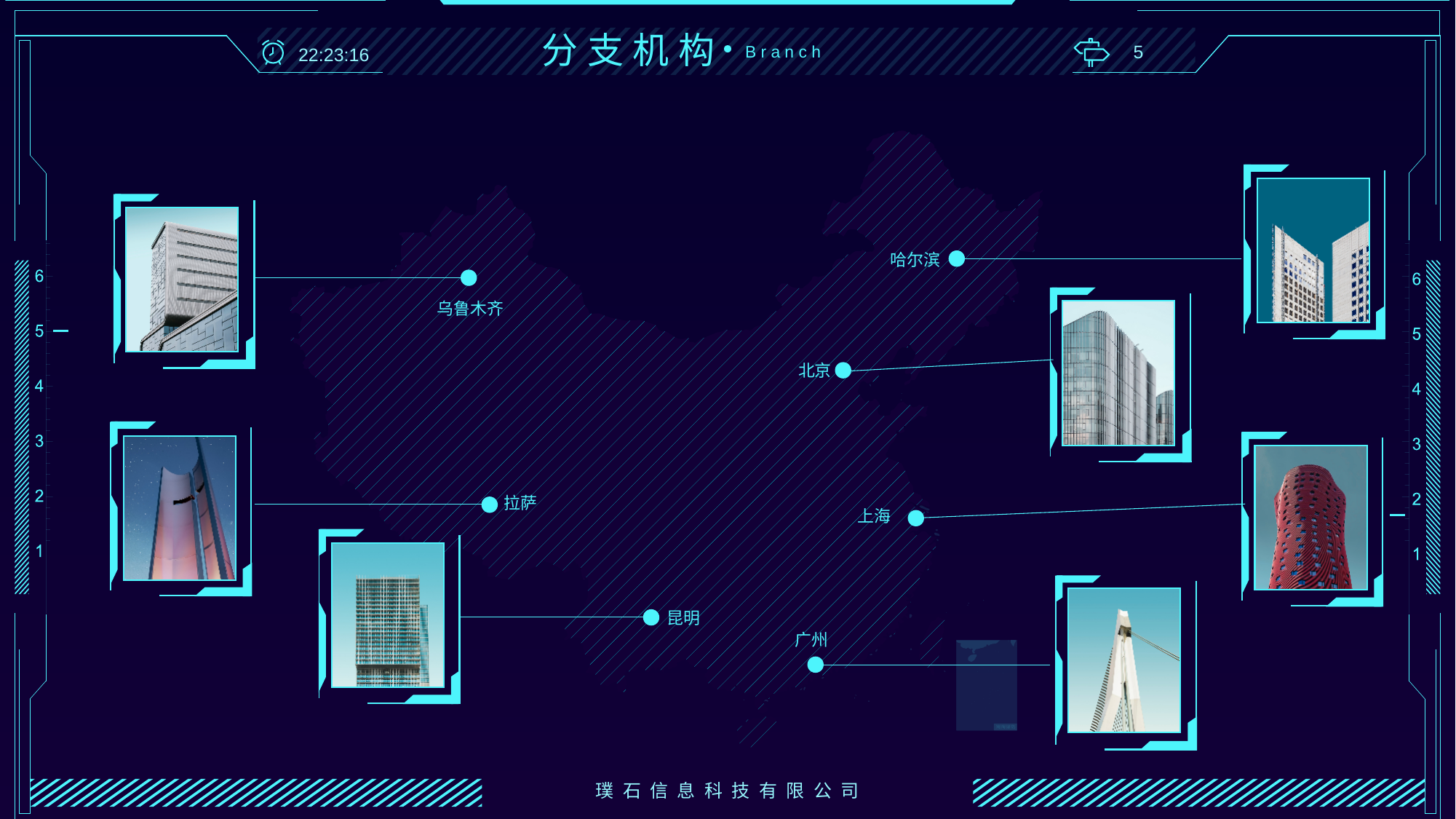

分支机构
5
22:23:16
Branch

哈尔滨

乌鲁木齐

北京

拉萨

上海

昆明

广州

璞石信息科技有限公司